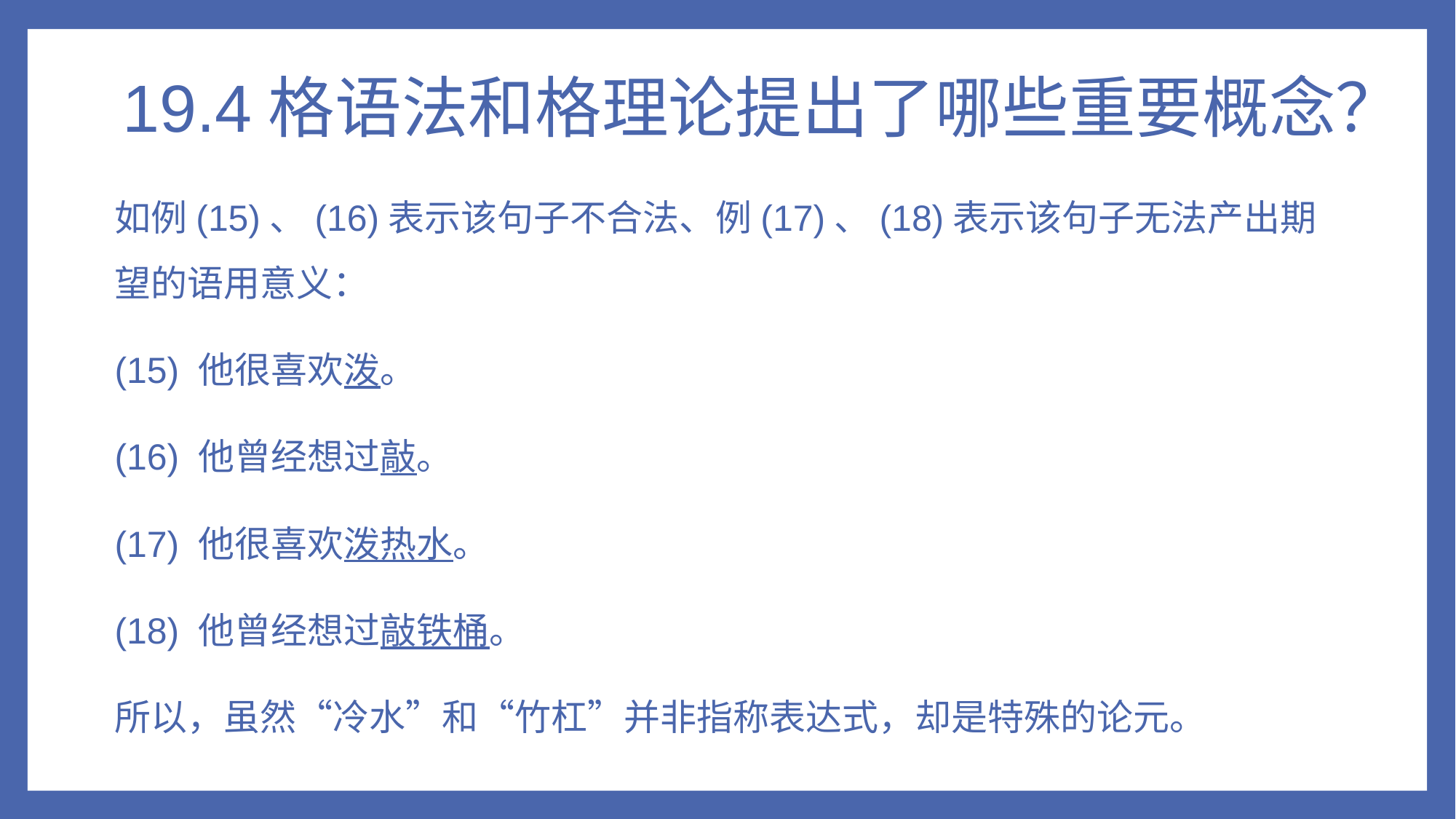

# 19.4格语法和格理论提出了哪些重要概念？
如例(15)、(16)表示该句子不合法、例(17)、(18)表示该句子无法产出期望的语用意义：
(15) 他很喜欢泼。
(16) 他曾经想过敲。
(17) 他很喜欢泼热水。
(18) 他曾经想过敲铁桶。
所以，虽然“冷水”和“竹杠”并非指称表达式，却是特殊的论元。